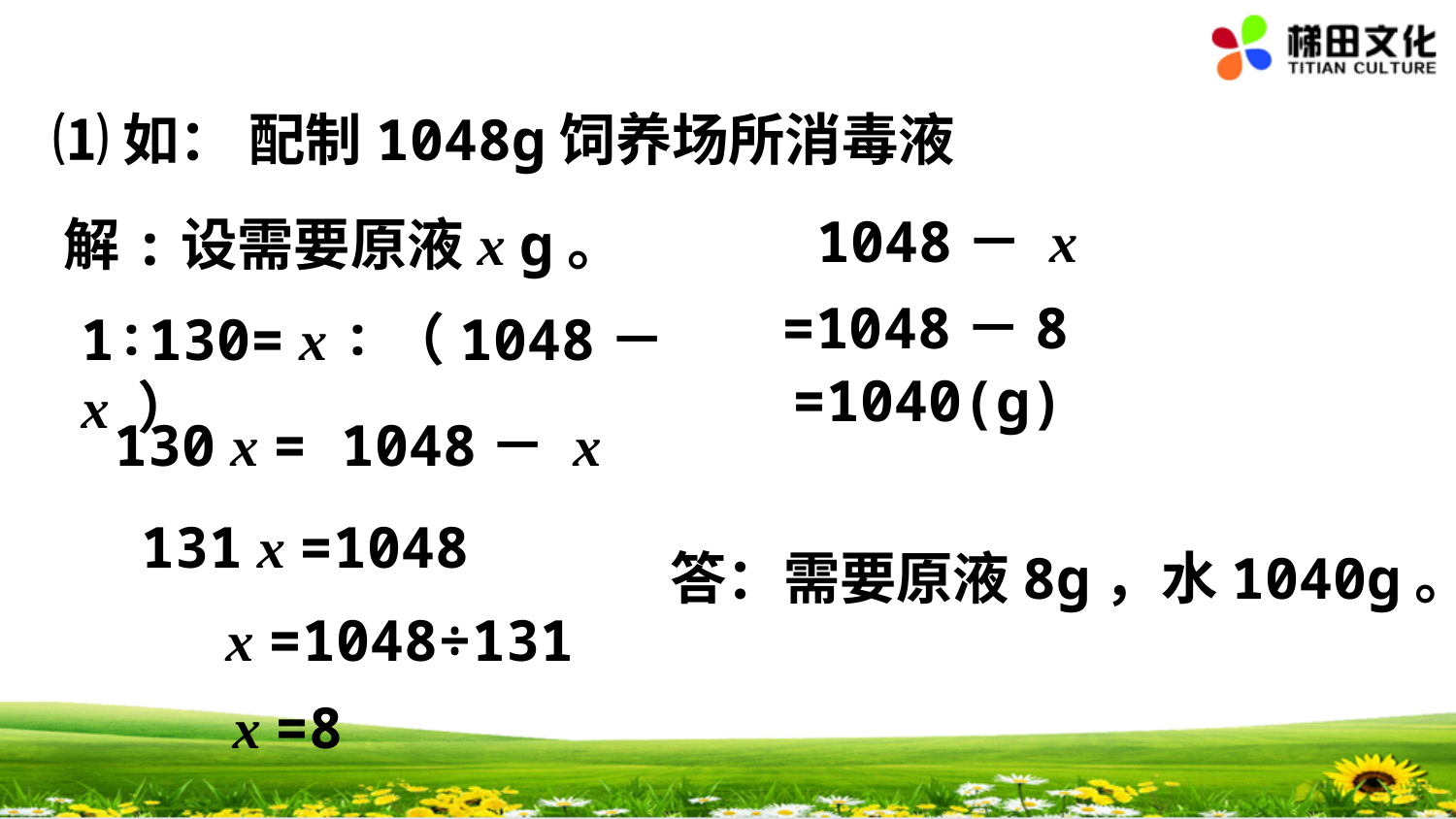

⑴如： 配制1048g饲养场所消毒液
1048－ x
解:设需要原液x g。
=1048－8
1∶130= x ∶（1048－ x ）
=1040(g)
130 x = 1048－ x
131 x =1048
答：需要原液8g，水1040g。
x =1048÷131
 x =8